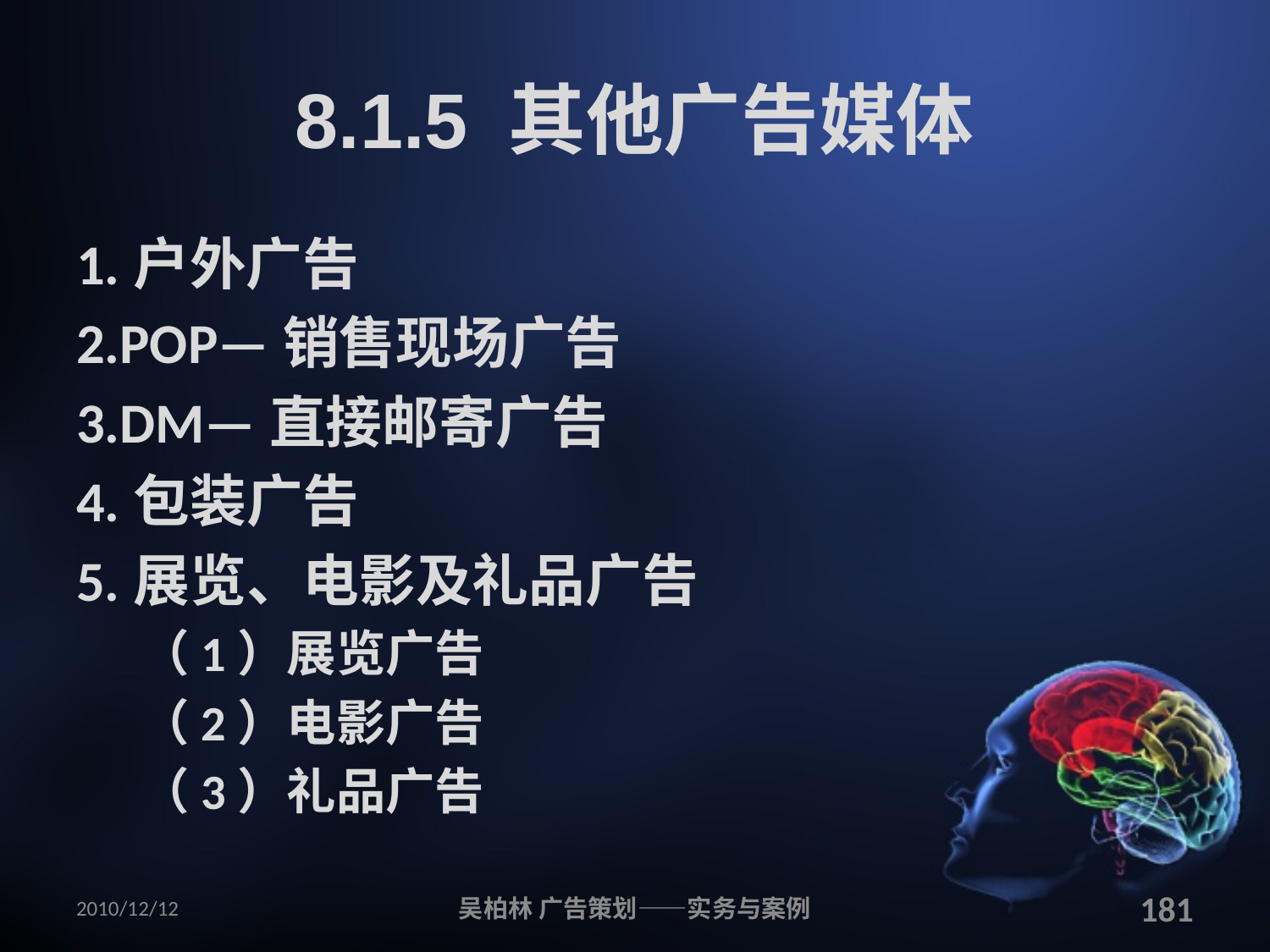

# 8.1.5 其他广告媒体
1.户外广告
2.POP—销售现场广告
3.DM—直接邮寄广告
4.包装广告
5.展览、电影及礼品广告
（1）展览广告
（2）电影广告
（3）礼品广告
2010/12/12
吴柏林 广告策划——实务与案例
181